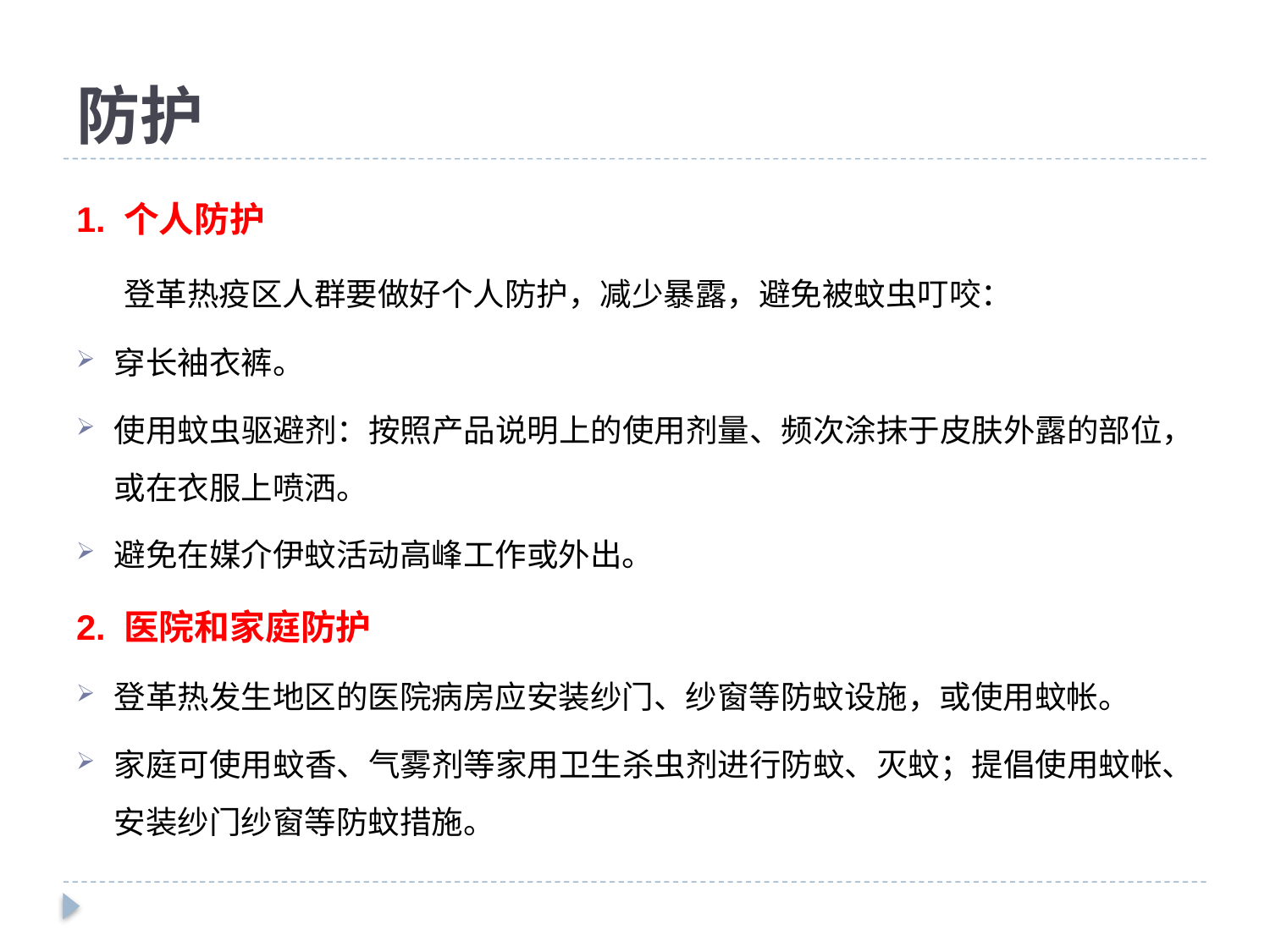

# 防护
1. 个人防护
     登革热疫区人群要做好个人防护，减少暴露，避免被蚊虫叮咬：
穿长袖衣裤。
使用蚊虫驱避剂：按照产品说明上的使用剂量、频次涂抹于皮肤外露的部位，或在衣服上喷洒。
避免在媒介伊蚊活动高峰工作或外出。
2. 医院和家庭防护
登革热发生地区的医院病房应安装纱门、纱窗等防蚊设施，或使用蚊帐。
家庭可使用蚊香、气雾剂等家用卫生杀虫剂进行防蚊、灭蚊；提倡使用蚊帐、安装纱门纱窗等防蚊措施。